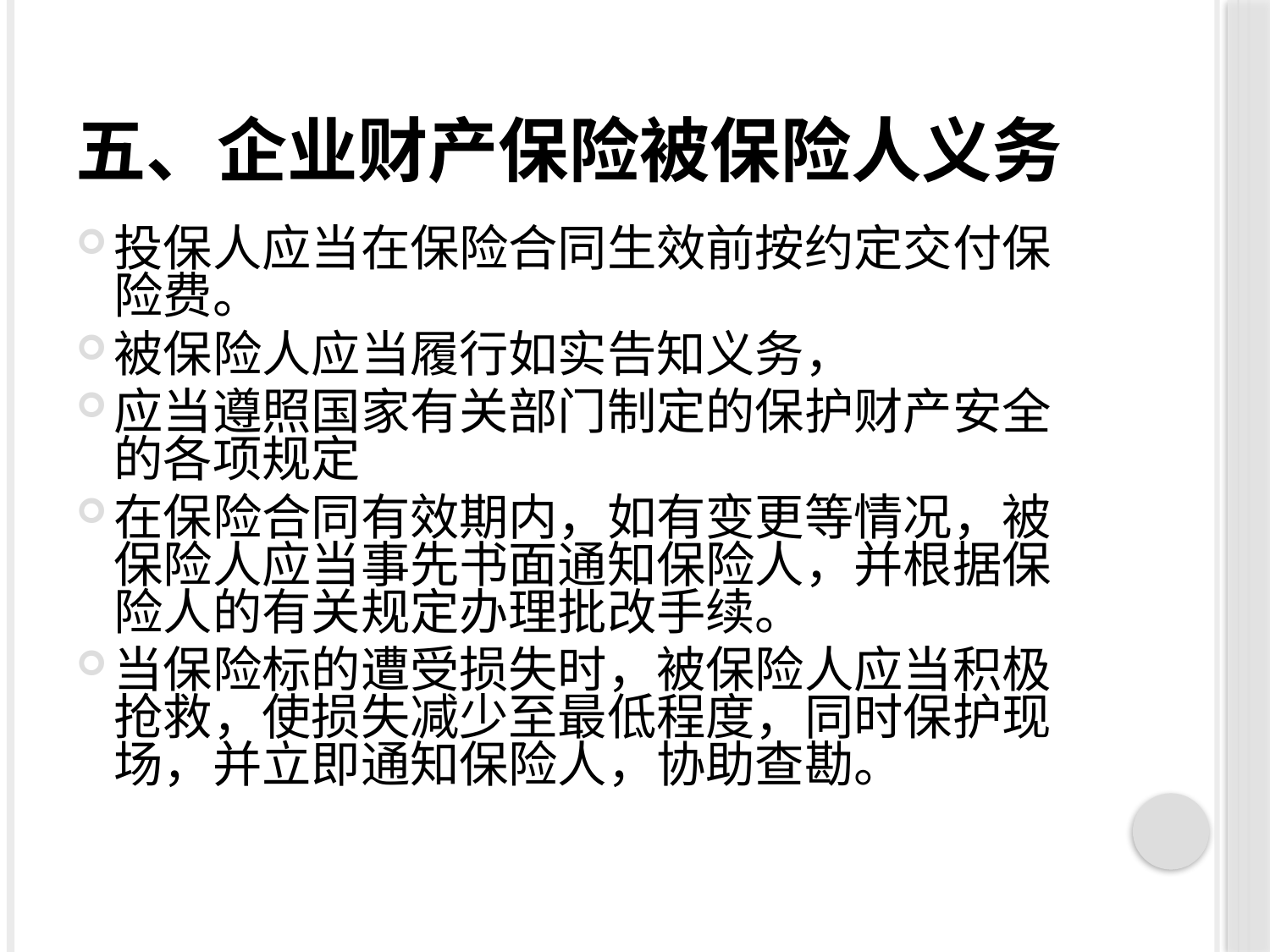

# 五、企业财产保险被保险人义务
投保人应当在保险合同生效前按约定交付保险费。
被保险人应当履行如实告知义务，
应当遵照国家有关部门制定的保护财产安全的各项规定
在保险合同有效期内，如有变更等情况，被保险人应当事先书面通知保险人，并根据保险人的有关规定办理批改手续。
当保险标的遭受损失时，被保险人应当积极抢救，使损失减少至最低程度，同时保护现场，并立即通知保险人，协助查勘。